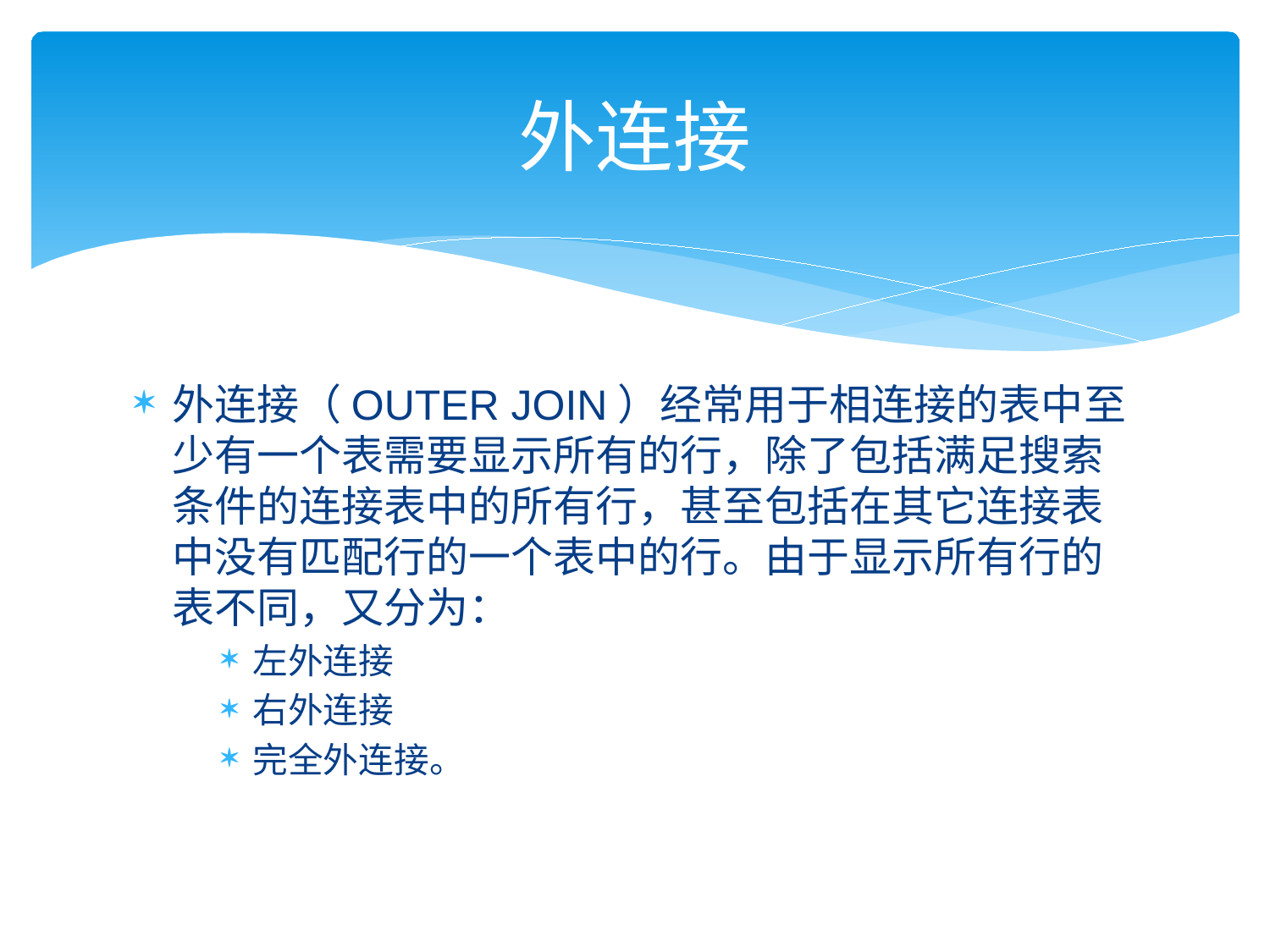

# 外连接
外连接（OUTER JOIN）经常用于相连接的表中至少有一个表需要显示所有的行，除了包括满足搜索条件的连接表中的所有行，甚至包括在其它连接表中没有匹配行的一个表中的行。由于显示所有行的表不同，又分为：
左外连接
右外连接
完全外连接。